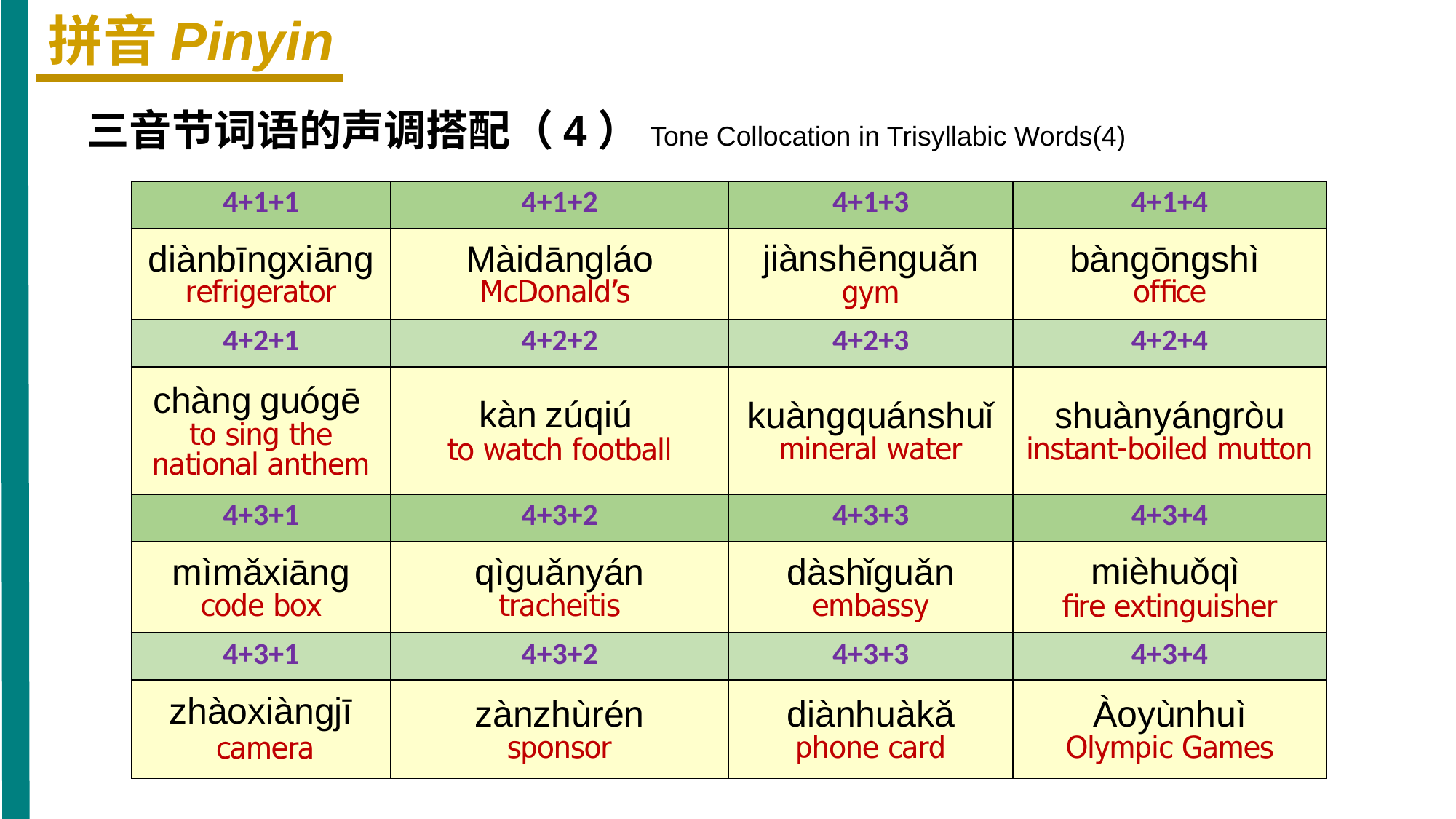

拼音Pinyin
 三音节词语的声调搭配（4）Tone Collocation in Trisyllabic Words(4)
| 4+1+1 | 4+1+2 | 4+1+3 | 4+1+4 |
| --- | --- | --- | --- |
| diànbīngxiāng refrigerator | Màidāngláo McDonald’s | jiànshēnguǎn gym | bàngōngshì office |
| 4+2+1 | 4+2+2 | 4+2+3 | 4+2+4 |
| chàng guógē to sing the national anthem | kàn zúqiú to watch football | kuàngquánshuǐ mineral water | shuànyángròu instant-boiled mutton |
| 4+3+1 | 4+3+2 | 4+3+3 | 4+3+4 |
| mìmǎxiāng code box | qìguǎnyán tracheitis | dàshǐguǎn embassy | mièhuǒqì fire extinguisher |
| 4+3+1 | 4+3+2 | 4+3+3 | 4+3+4 |
| zhàoxiàngjī camera | zànzhùrén sponsor | diànhuàkǎ phone card | Àoyùnhuì Olympic Games |